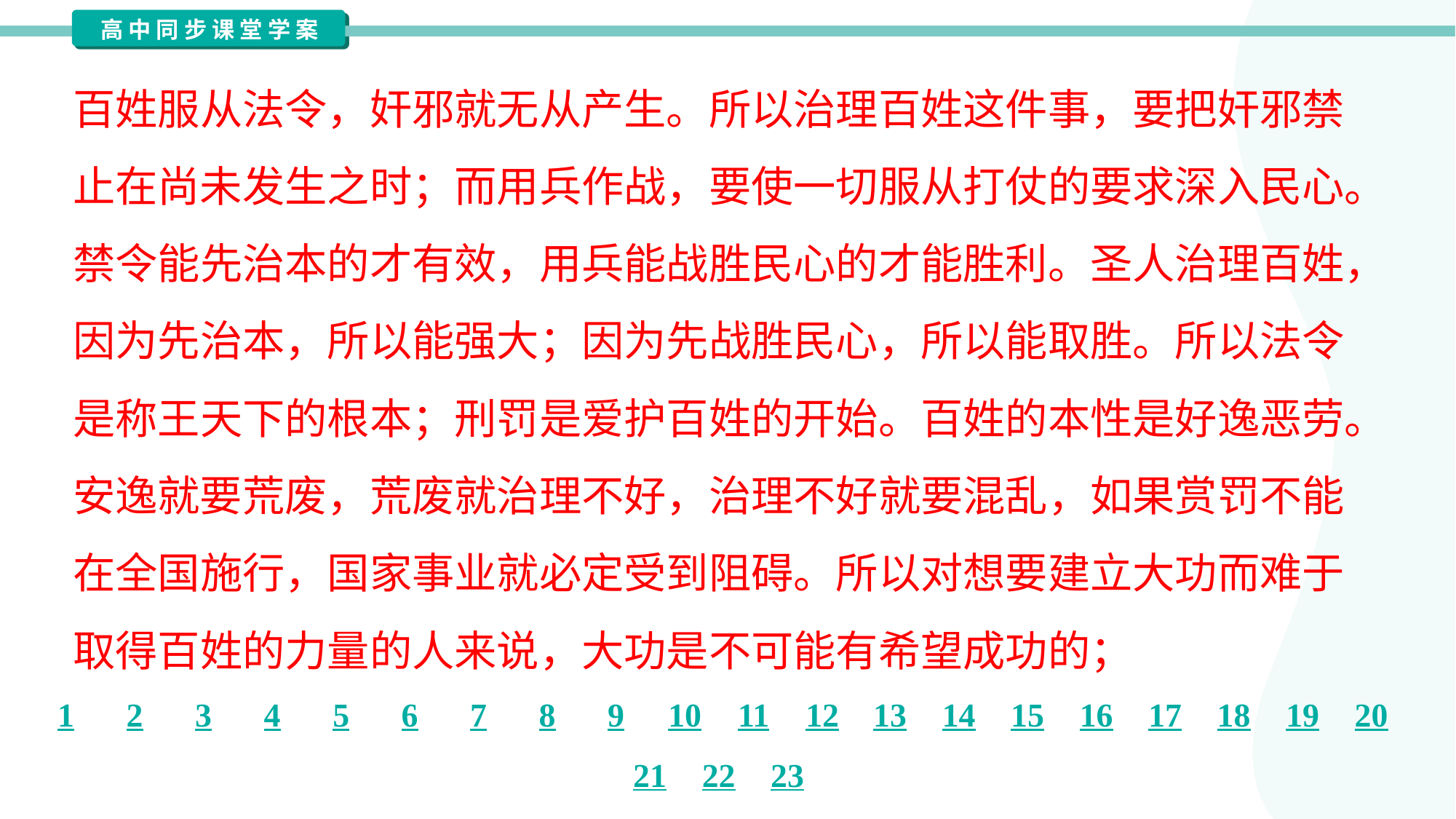

百姓服从法令，奸邪就无从产生。所以治理百姓这件事，要把奸邪禁
止在尚未发生之时；而用兵作战，要使一切服从打仗的要求深入民心。
禁令能先治本的才有效，用兵能战胜民心的才能胜利。圣人治理百姓，
因为先治本，所以能强大；因为先战胜民心，所以能取胜。所以法令
是称王天下的根本；刑罚是爱护百姓的开始。百姓的本性是好逸恶劳。
安逸就要荒废，荒废就治理不好，治理不好就要混乱，如果赏罚不能
在全国施行，国家事业就必定受到阻碍。所以对想要建立大功而难于
取得百姓的力量的人来说，大功是不可能有希望成功的；